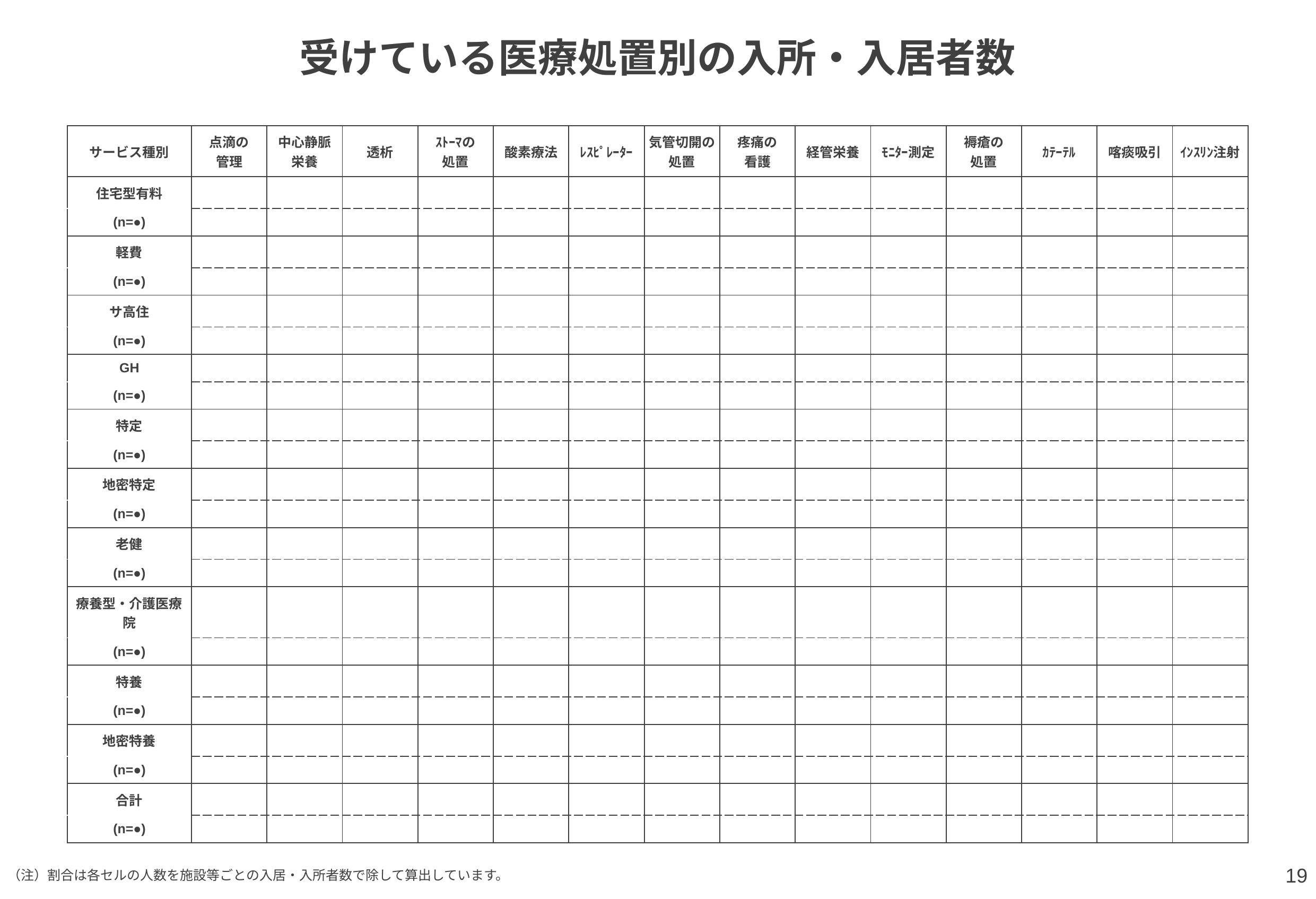

# 受けている医療処置別の入所・入居者数
| サービス種別 | 点滴の 管理 | 中心静脈 栄養 | 透析 | ｽﾄｰﾏの 処置 | 酸素療法 | ﾚｽﾋﾟﾚｰﾀｰ | 気管切開の処置 | 疼痛の 看護 | 経管栄養 | ﾓﾆﾀｰ測定 | 褥瘡の 処置 | ｶﾃｰﾃﾙ | 喀痰吸引 | ｲﾝｽﾘﾝ注射 |
| --- | --- | --- | --- | --- | --- | --- | --- | --- | --- | --- | --- | --- | --- | --- |
| 住宅型有料 |  |  |  |  |  |  |  |  |  |  |  |  |  |  |
| (n=●) |  |  |  |  |  |  |  |  |  |  |  |  |  |  |
| 軽費 |  |  |  |  |  |  |  |  |  |  |  |  |  |  |
| (n=●) |  |  |  |  |  |  |  |  |  |  |  |  |  |  |
| サ高住 |  |  |  |  |  |  |  |  |  |  |  |  |  |  |
| (n=●) |  |  |  |  |  |  |  |  |  |  |  |  |  |  |
| GH |  |  |  |  |  |  |  |  |  |  |  |  |  |  |
| (n=●) |  |  |  |  |  |  |  |  |  |  |  |  |  |  |
| 特定 |  |  |  |  |  |  |  |  |  |  |  |  |  |  |
| (n=●) |  |  |  |  |  |  |  |  |  |  |  |  |  |  |
| 地密特定 |  |  |  |  |  |  |  |  |  |  |  |  |  |  |
| (n=●) |  |  |  |  |  |  |  |  |  |  |  |  |  |  |
| 老健 |  |  |  |  |  |  |  |  |  |  |  |  |  |  |
| (n=●) |  |  |  |  |  |  |  |  |  |  |  |  |  |  |
| 療養型・介護医療院 |  |  |  |  |  |  |  |  |  |  |  |  |  |  |
| (n=●) |  |  |  |  |  |  |  |  |  |  |  |  |  |  |
| 特養 |  |  |  |  |  |  |  |  |  |  |  |  |  |  |
| (n=●) |  |  |  |  |  |  |  |  |  |  |  |  |  |  |
| 地密特養 |  |  |  |  |  |  |  |  |  |  |  |  |  |  |
| (n=●) |  |  |  |  |  |  |  |  |  |  |  |  |  |  |
| 合計 |  |  |  |  |  |  |  |  |  |  |  |  |  |  |
| (n=●) |  |  |  |  |  |  |  |  |  |  |  |  |  |  |
19
（注）割合は各セルの人数を施設等ごとの入居・入所者数で除して算出しています。